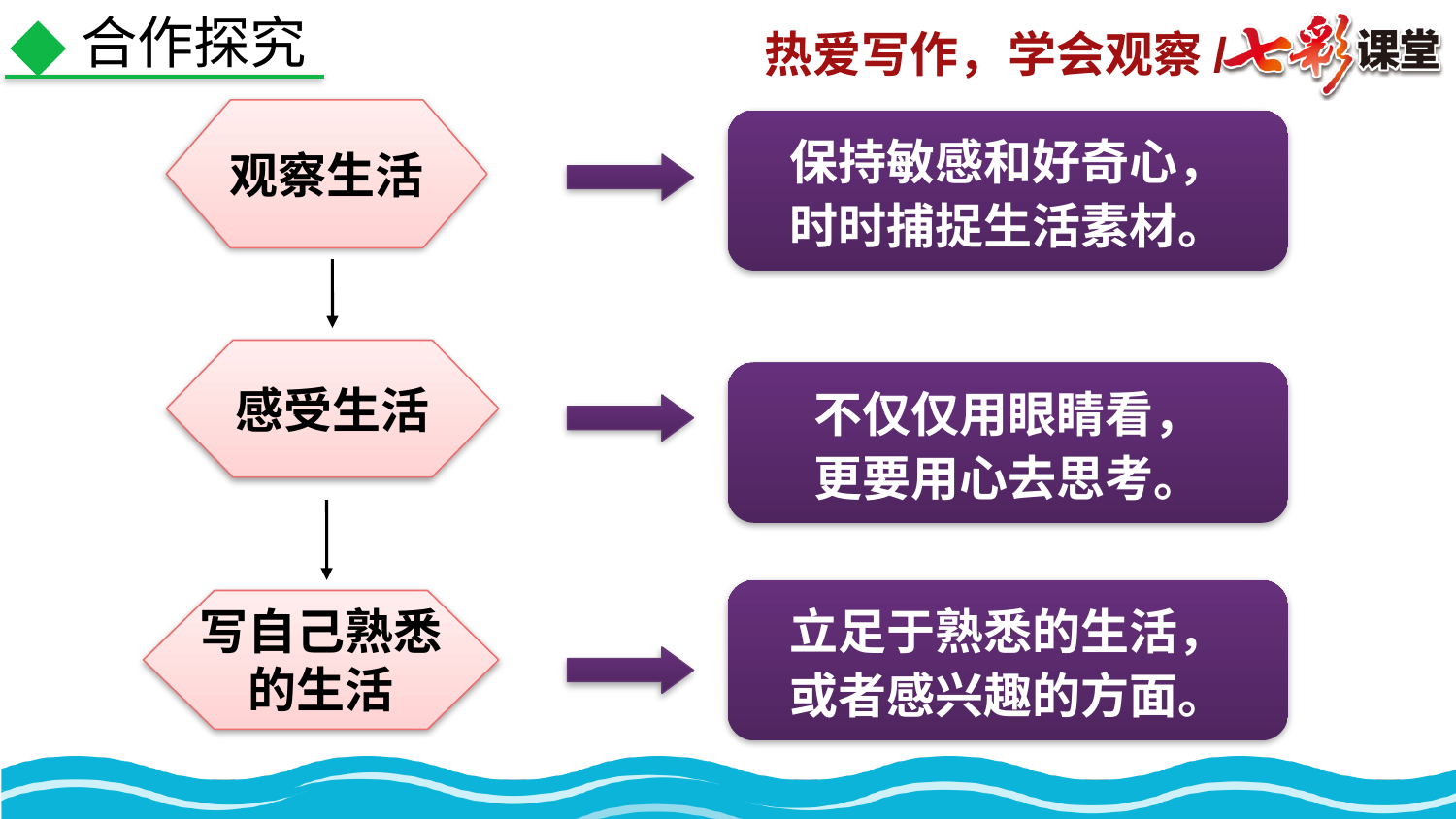

合作探究

观察生活
保持敏感和好奇心，
时时捕捉生活素材。

感受生活
不仅仅用眼睛看，
更要用心去思考。

立足于熟悉的生活，
或者感兴趣的方面。
写自己熟悉
的生活